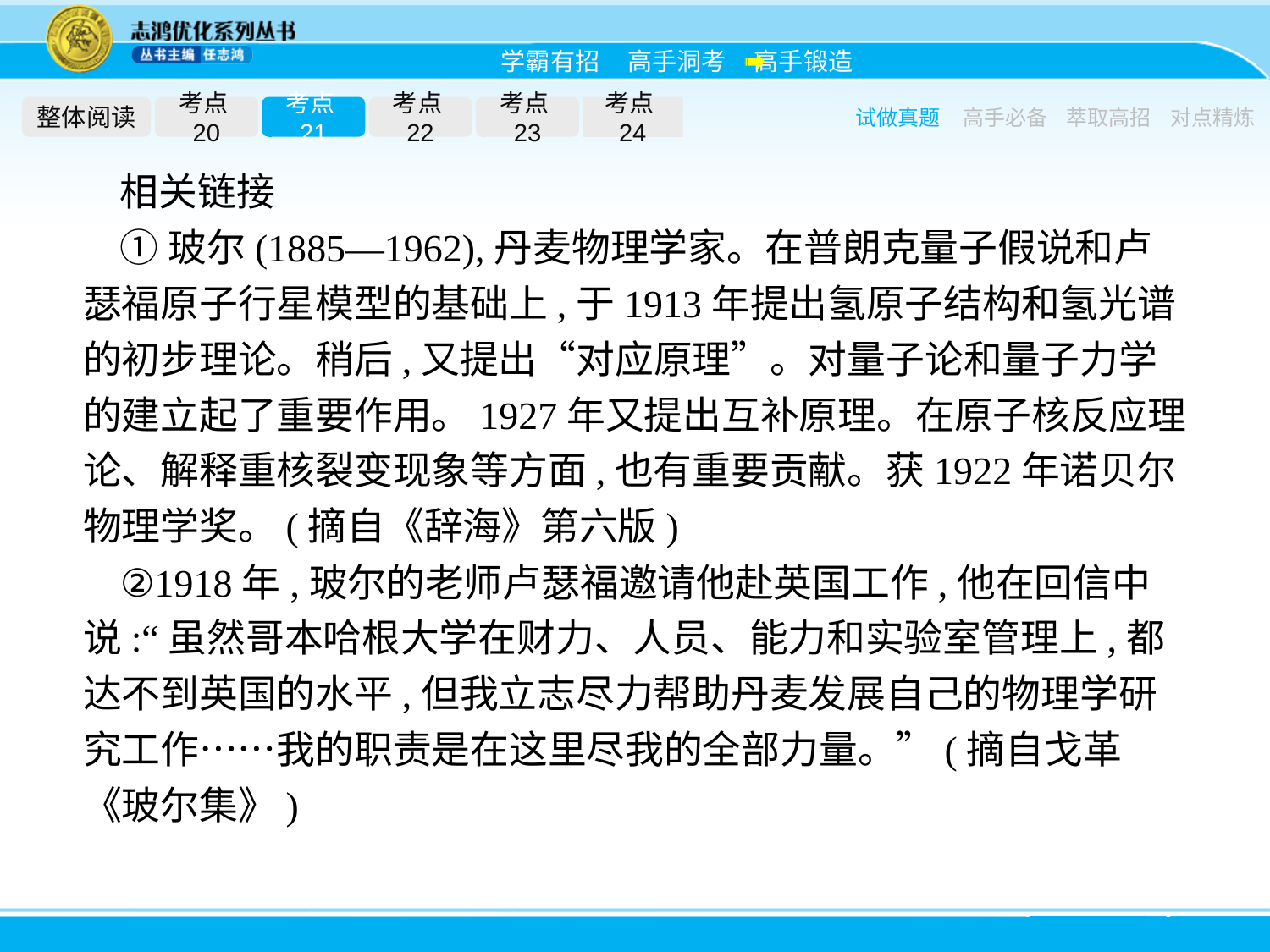

整体阅读
考点20
考点21
考点22
考点23
考点24
试做真题
高手必备
萃取高招
对点精炼
相关链接
①玻尔(1885—1962),丹麦物理学家。在普朗克量子假说和卢瑟福原子行星模型的基础上,于1913年提出氢原子结构和氢光谱的初步理论。稍后,又提出“对应原理”。对量子论和量子力学的建立起了重要作用。1927年又提出互补原理。在原子核反应理论、解释重核裂变现象等方面,也有重要贡献。获1922年诺贝尔物理学奖。(摘自《辞海》第六版)
②1918年,玻尔的老师卢瑟福邀请他赴英国工作,他在回信中说:“虽然哥本哈根大学在财力、人员、能力和实验室管理上,都达不到英国的水平,但我立志尽力帮助丹麦发展自己的物理学研究工作……我的职责是在这里尽我的全部力量。”(摘自戈革《玻尔集》)